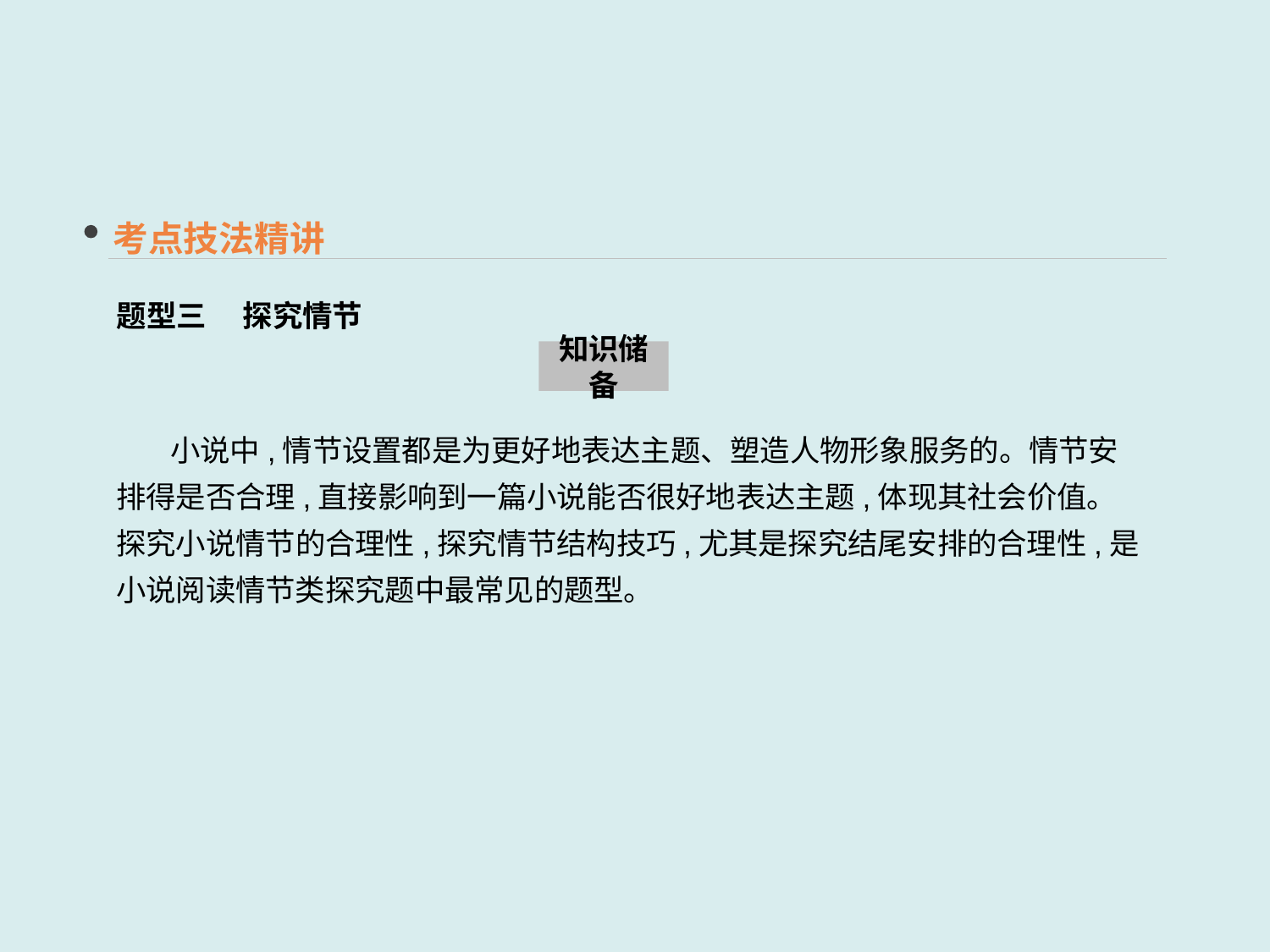

考点技法精讲

题型三　 探究情节
知识储备
　　小说中,情节设置都是为更好地表达主题、塑造人物形象服务的。情节安排得是否合理,直接影响到一篇小说能否很好地表达主题,体现其社会价值。探究小说情节的合理性,探究情节结构技巧,尤其是探究结尾安排的合理性,是小说阅读情节类探究题中最常见的题型。